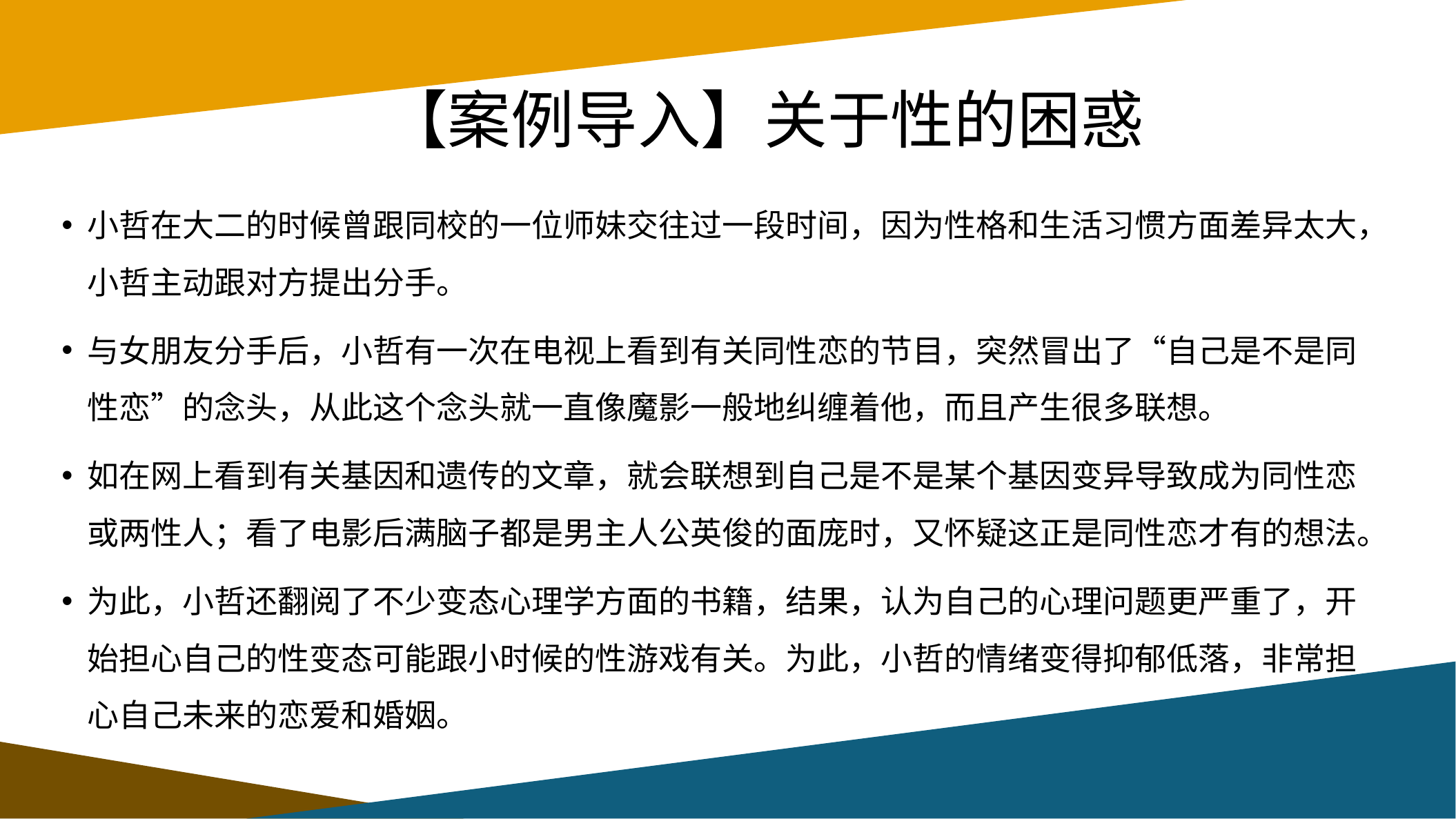

# 【案例导入】关于性的困惑
小哲在大二的时候曾跟同校的一位师妹交往过一段时间，因为性格和生活习惯方面差异太大，小哲主动跟对方提出分手。
与女朋友分手后，小哲有一次在电视上看到有关同性恋的节目，突然冒出了“自己是不是同性恋”的念头，从此这个念头就一直像魔影一般地纠缠着他，而且产生很多联想。
如在网上看到有关基因和遗传的文章，就会联想到自己是不是某个基因变异导致成为同性恋或两性人；看了电影后满脑子都是男主人公英俊的面庞时，又怀疑这正是同性恋才有的想法。
为此，小哲还翻阅了不少变态心理学方面的书籍，结果，认为自己的心理问题更严重了，开始担心自己的性变态可能跟小时候的性游戏有关。为此，小哲的情绪变得抑郁低落，非常担心自己未来的恋爱和婚姻。